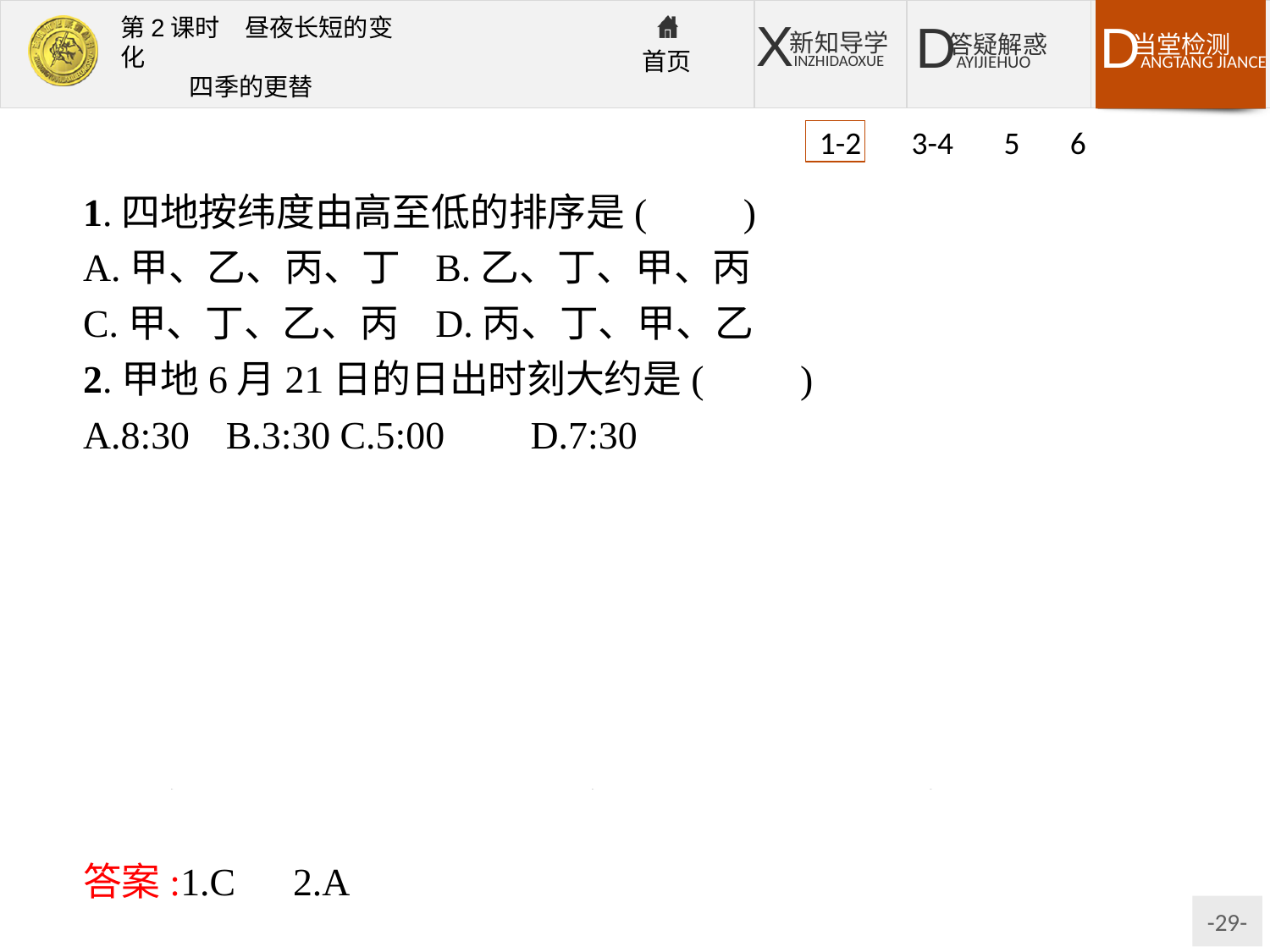

1-2       3-4       5       6

1.四地按纬度由高至低的排序是(　　)
A.甲、乙、丙、丁	B.乙、丁、甲、丙
C.甲、丁、乙、丙	D.丙、丁、甲、乙
2.甲地6月21日的日出时刻大约是(　　)
A.8:30	B.3:30	C.5:00	D.7:30
解析:第1题,6月21日太阳直射点位于北回归线附近,甲地昼长小于12小时,可知其位于南半球;乙地昼长大于12小时,可知其位于北半球;丙地昼长等于12小时,可知其位于赤道;同理丁地位于南半球;而6月21日这一天昼夜长短的变化规律是昼长大致自南向北逐渐增加,且北半球某纬度的昼长等于南半球同纬度的夜长,故C选项正确。第2题,利用公式计算即可,日出时间=12-1/2昼长=8:30。
答案:1.C　2.A